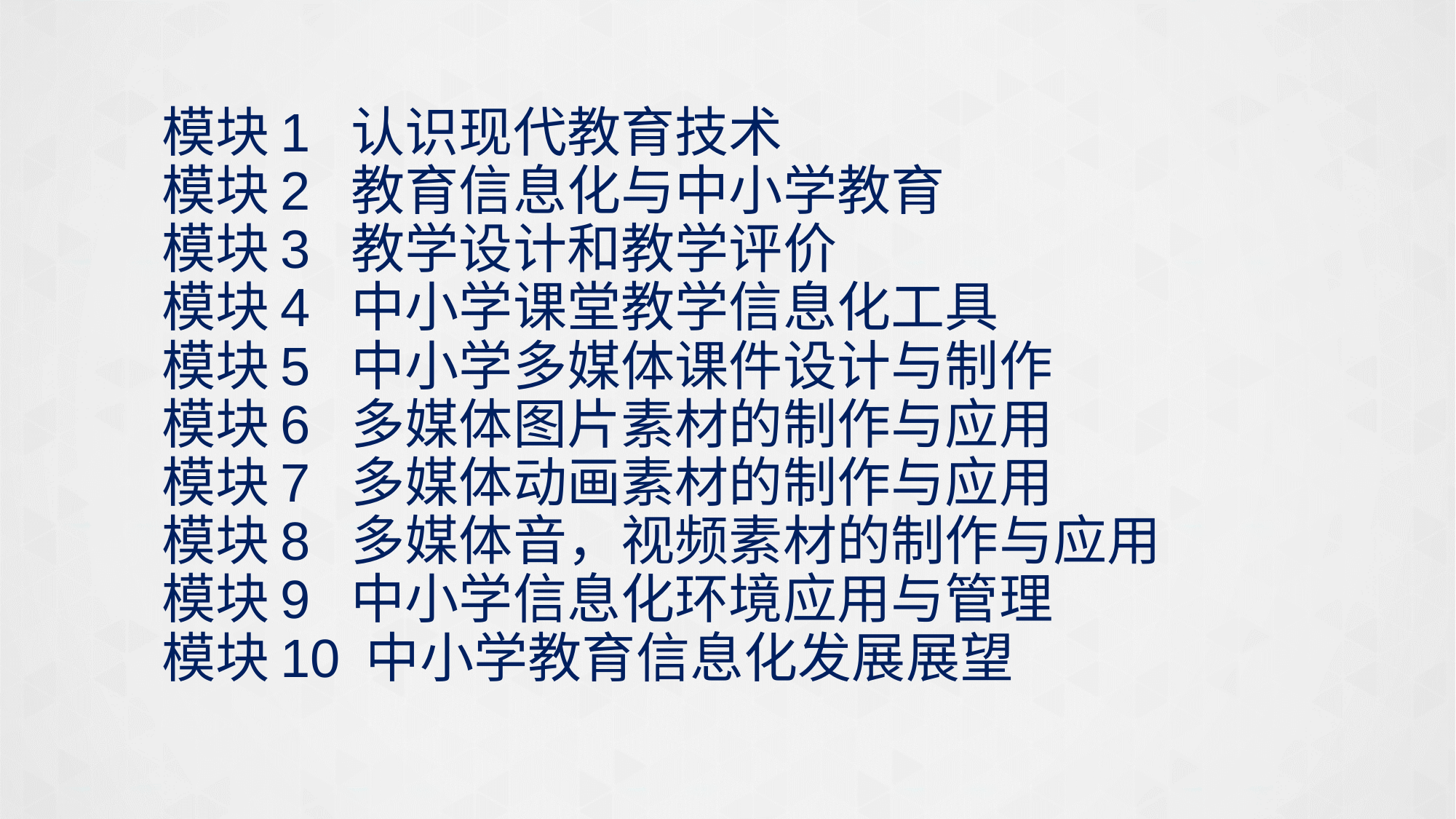

模块1  认识现代教育技术
模块2  教育信息化与中小学教育
模块3  教学设计和教学评价
模块4  中小学课堂教学信息化工具
模块5  中小学多媒体课件设计与制作
模块6  多媒体图片素材的制作与应用
模块7  多媒体动画素材的制作与应用
模块8  多媒体音，视频素材的制作与应用
模块9  中小学信息化环境应用与管理
模块10 中小学教育信息化发展展望